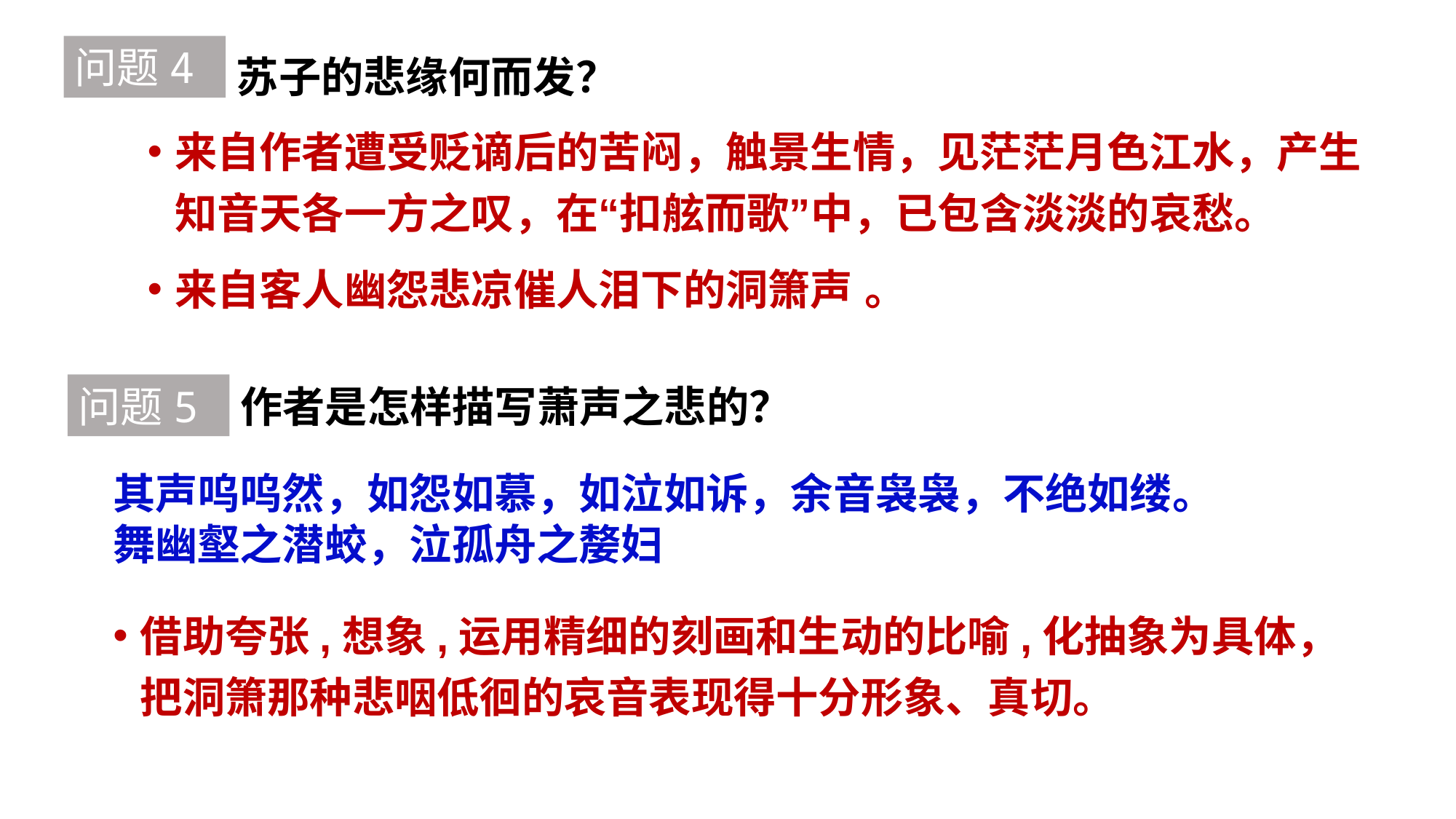

问题4
苏子的悲缘何而发？
来自作者遭受贬谪后的苦闷，触景生情，见茫茫月色江水，产生知音天各一方之叹，在“扣舷而歌”中，已包含淡淡的哀愁。
来自客人幽怨悲凉催人泪下的洞箫声 。
问题5
作者是怎样描写萧声之悲的？
其声呜呜然，如怨如慕，如泣如诉，余音袅袅，不绝如缕。舞幽壑之潜蛟，泣孤舟之嫠妇
借助夸张,想象,运用精细的刻画和生动的比喻,化抽象为具体，把洞箫那种悲咽低徊的哀音表现得十分形象、真切。